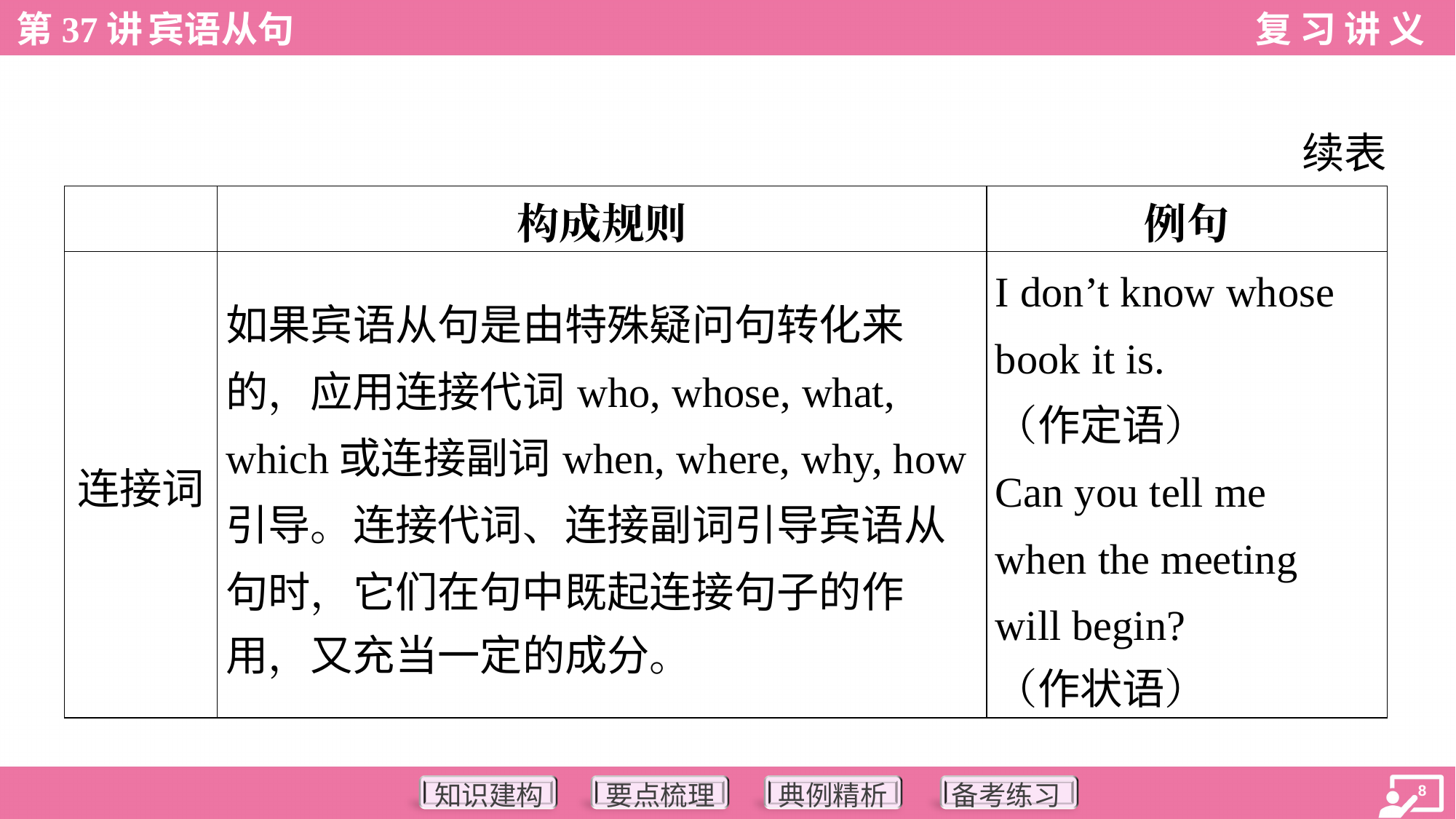

续表
|  | 构成规则 | 例句 |
| --- | --- | --- |
| 连接词 | 如果宾语从句是由特殊疑问句转化来 的，应用连接代词who, whose, what, which或连接副词when, where, why, how 引导。连接代词、连接副词引导宾语从 句时，它们在句中既起连接句子的作 用，又充当一定的成分。 | I don’t know whose book it is. （作定语） Can you tell me when the meeting will begin? （作状语） |